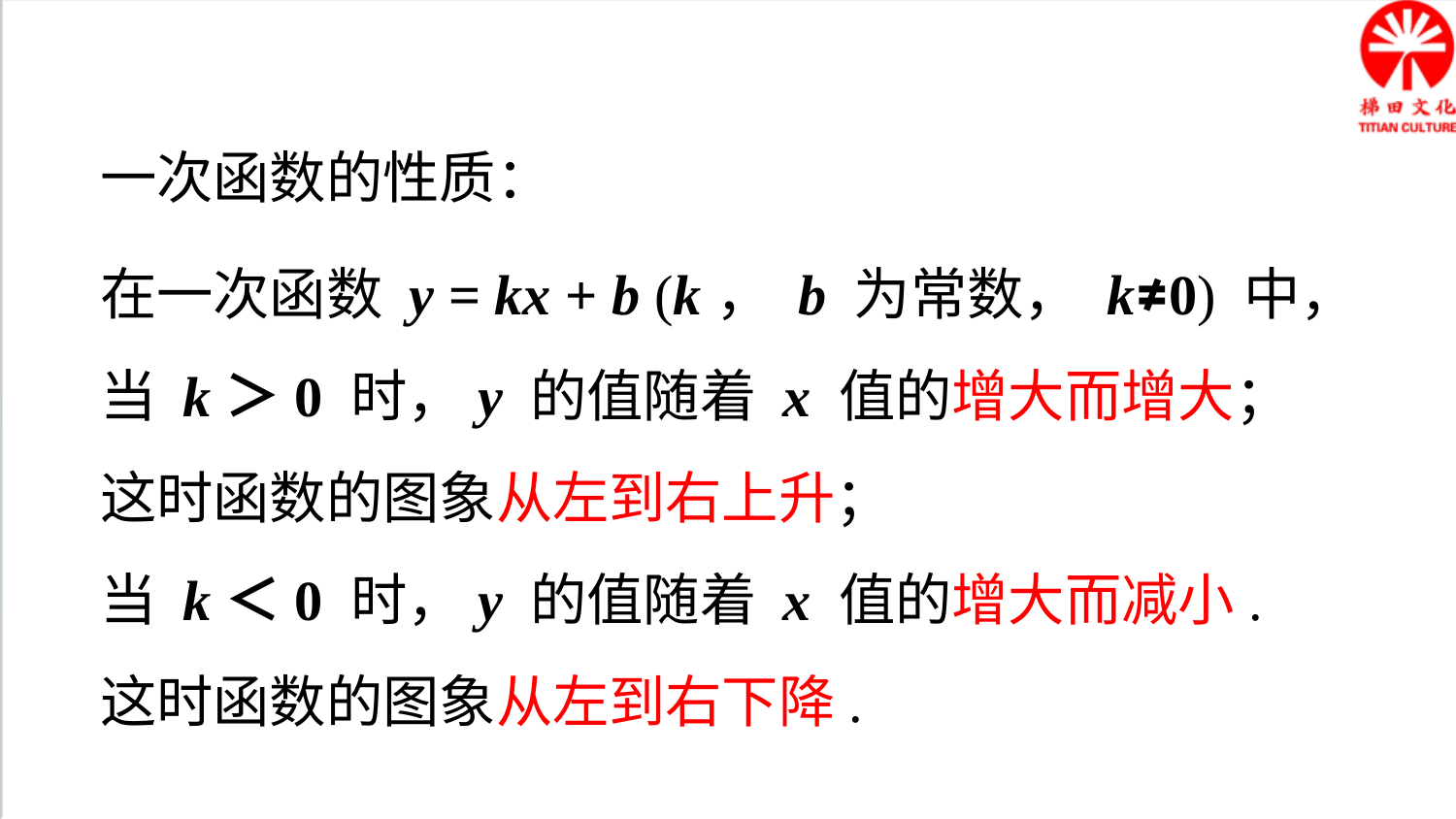

知识要点
一次函数的性质：
在一次函数 y = kx + b (k， b 为常数， k≠0) 中，
当 k＞0 时，y 的值随着 x 值的增大而增大；
这时函数的图象从左到右上升；
当 k＜0 时，y 的值随着 x 值的增大而减小.
这时函数的图象从左到右下降.